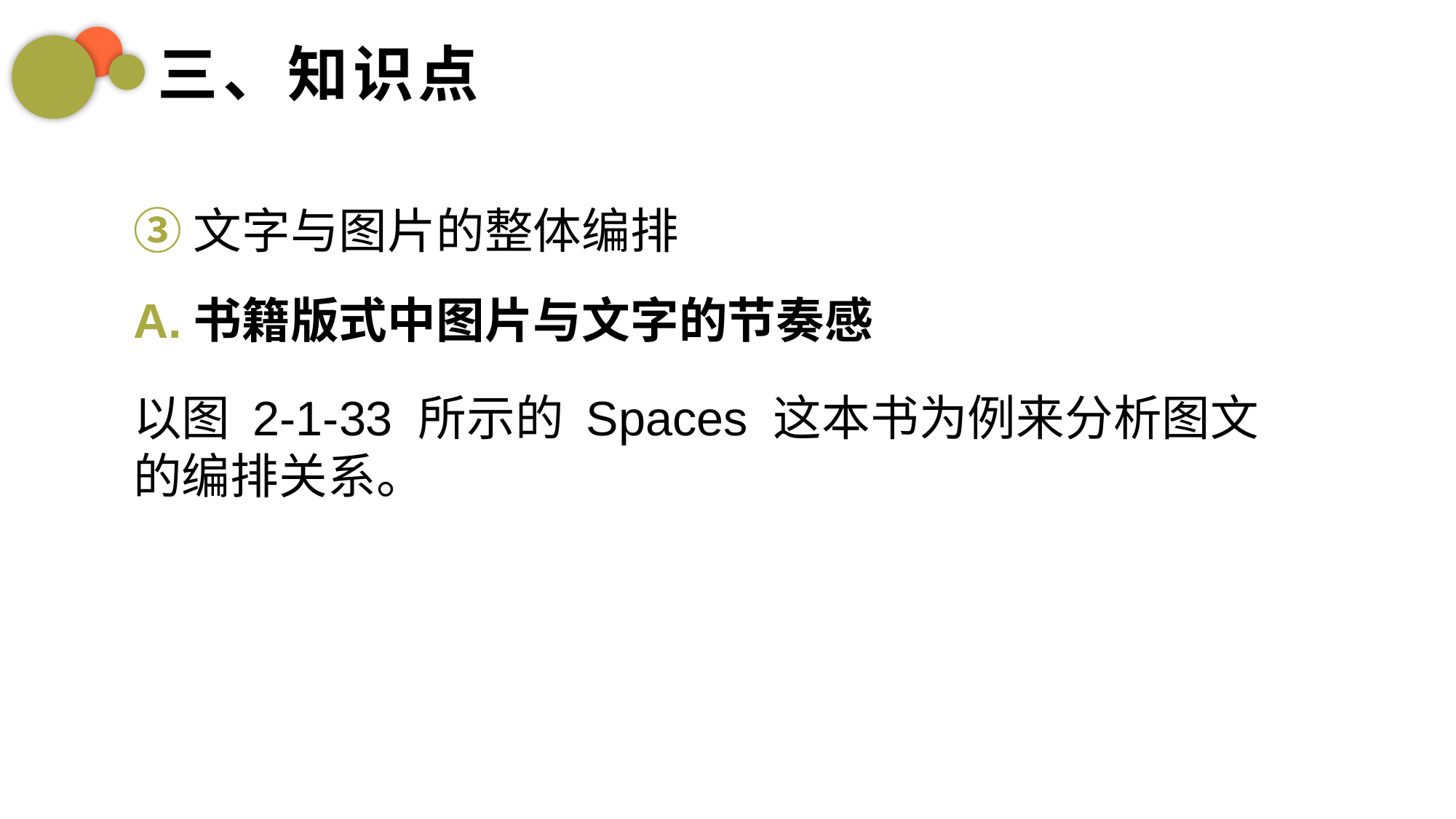

三、知识点
③文字与图片的整体编排
A.书籍版式中图片与文字的节奏感
以图 2-1-33 所示的 Spaces 这本书为例来分析图文的编排关系。